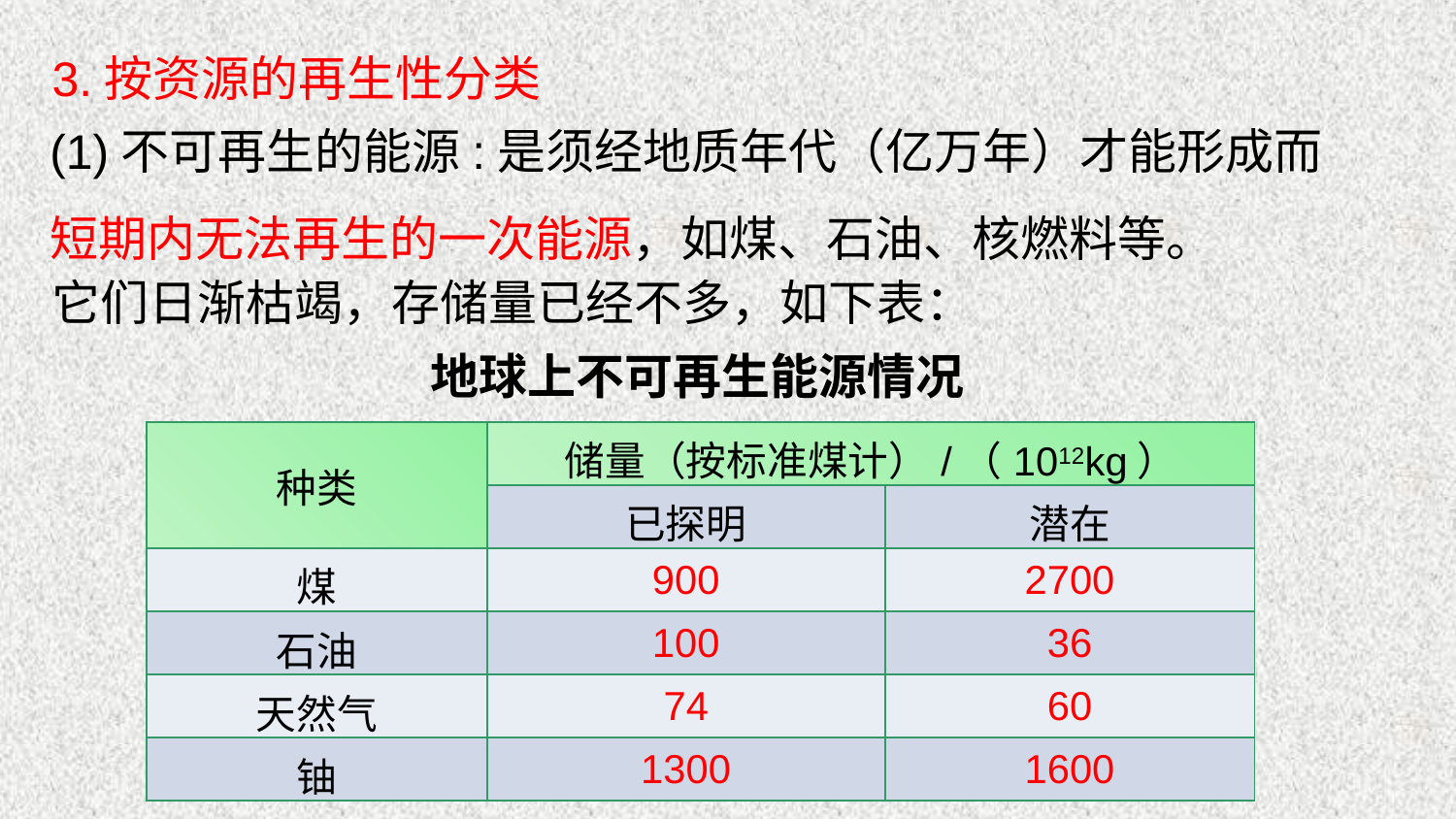

3.按资源的再生性分类
(1)不可再生的能源:是须经地质年代（亿万年）才能形成而短期内无法再生的一次能源，如煤、石油、核燃料等。
它们日渐枯竭，存储量已经不多，如下表：
地球上不可再生能源情况
| 种类 | 储量（按标准煤计）/（1012kg） |  |
| --- | --- | --- |
|  | 已探明 | 潜在 |
| 煤 | 900 | 2700 |
| 石油 | 100 | 36 |
| 天然气 | 74 | 60 |
| 铀 | 1300 | 1600 |